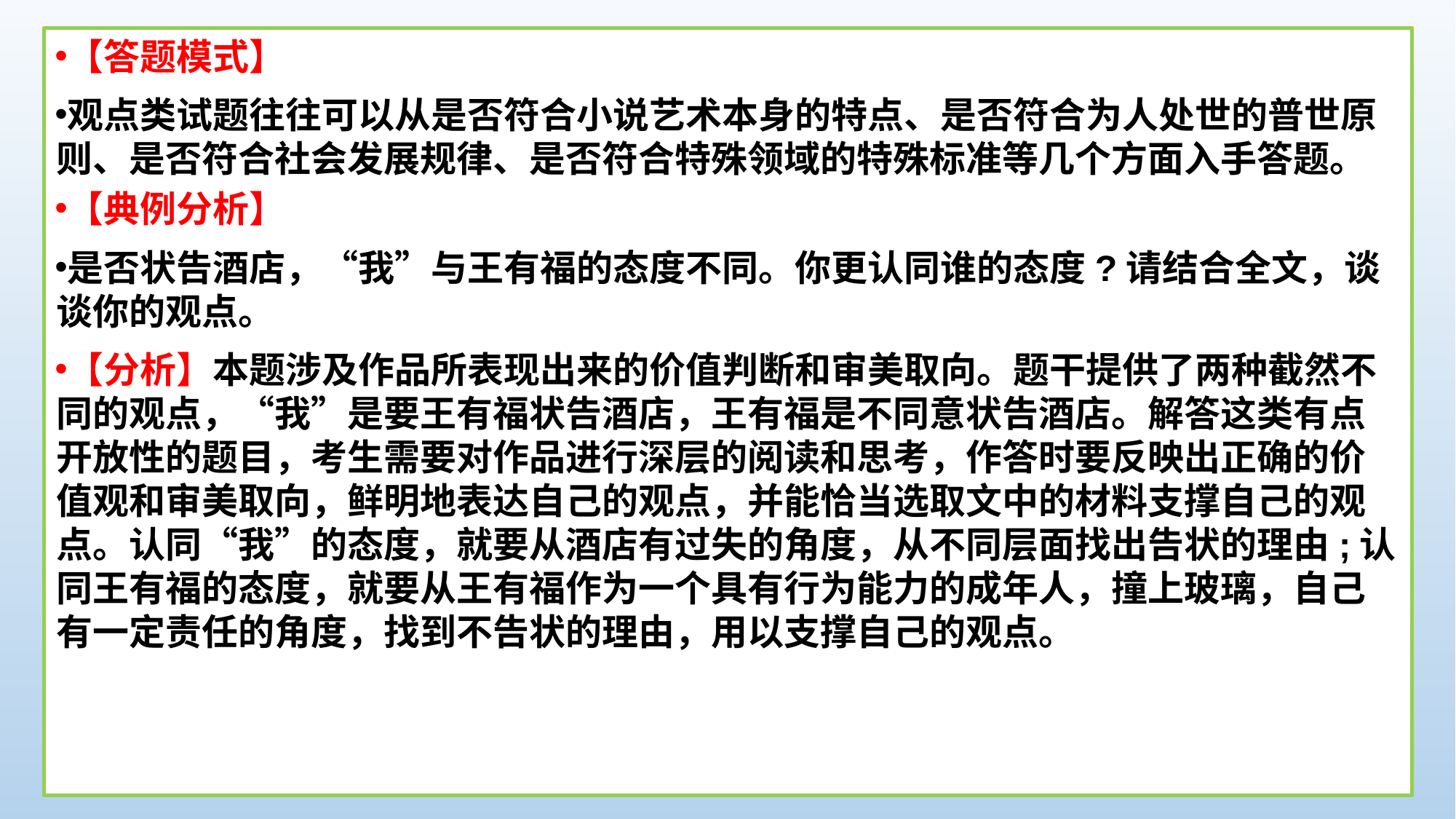

【答题模式】
观点类试题往往可以从是否符合小说艺术本身的特点、是否符合为人处世的普世原则、是否符合社会发展规律、是否符合特殊领域的特殊标准等几个方面入手答题。
【典例分析】
是否状告酒店，“我”与王有福的态度不同。你更认同谁的态度?请结合全文，谈谈你的观点。
【分析】本题涉及作品所表现出来的价值判断和审美取向。题干提供了两种截然不同的观点，“我”是要王有福状告酒店，王有福是不同意状告酒店。解答这类有点开放性的题目，考生需要对作品进行深层的阅读和思考，作答时要反映出正确的价值观和审美取向，鲜明地表达自己的观点，并能恰当选取文中的材料支撑自己的观点。认同“我”的态度，就要从酒店有过失的角度，从不同层面找出告状的理由;认同王有福的态度，就要从王有福作为一个具有行为能力的成年人，撞上玻璃，自己有一定责任的角度，找到不告状的理由，用以支撑自己的观点。